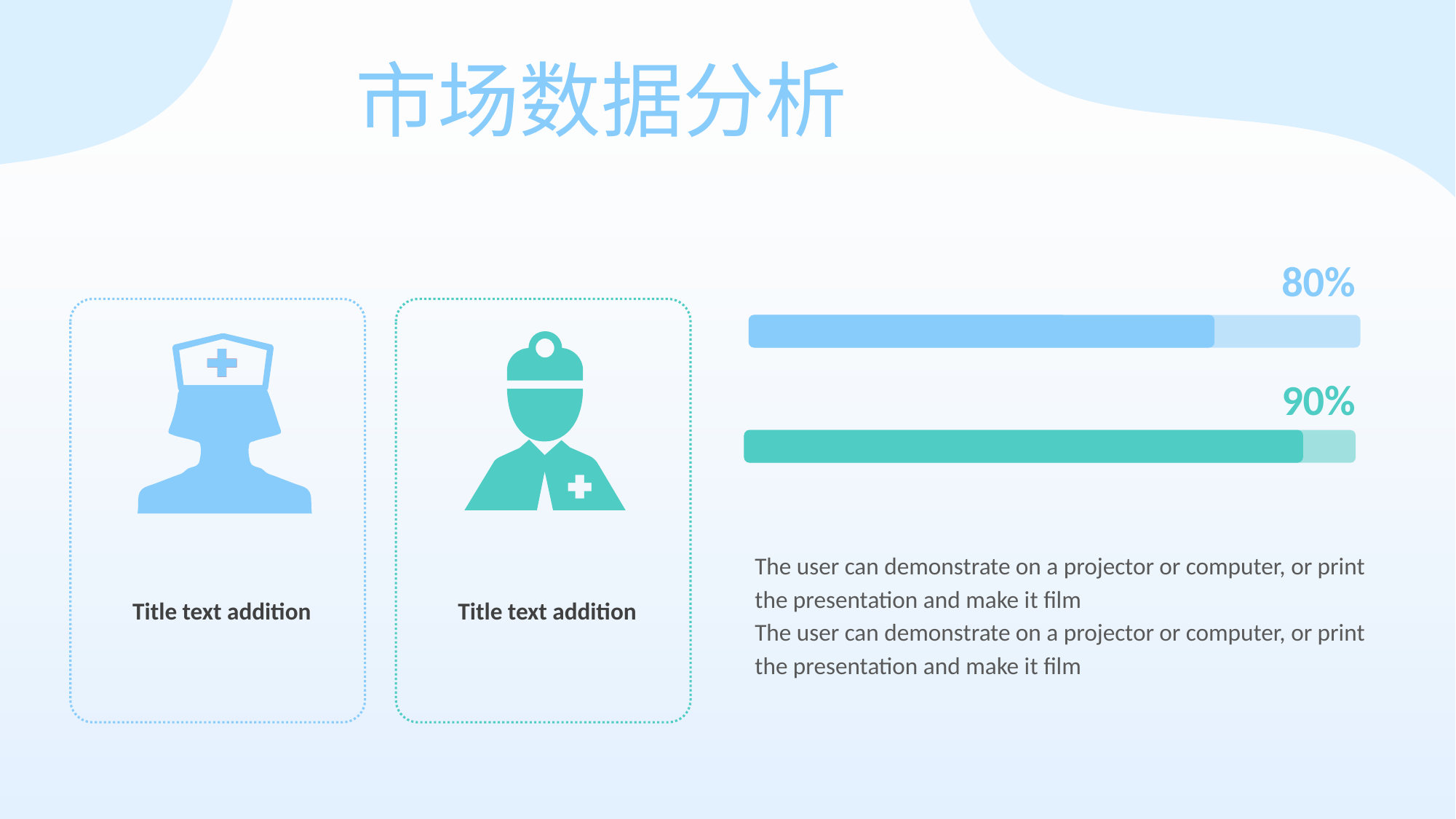

市场数据分析
80%

90%

The user can demonstrate on a projector or computer, or print the presentation and make it film
The user can demonstrate on a projector or computer, or print the presentation and make it film

Title text addition
Title text addition